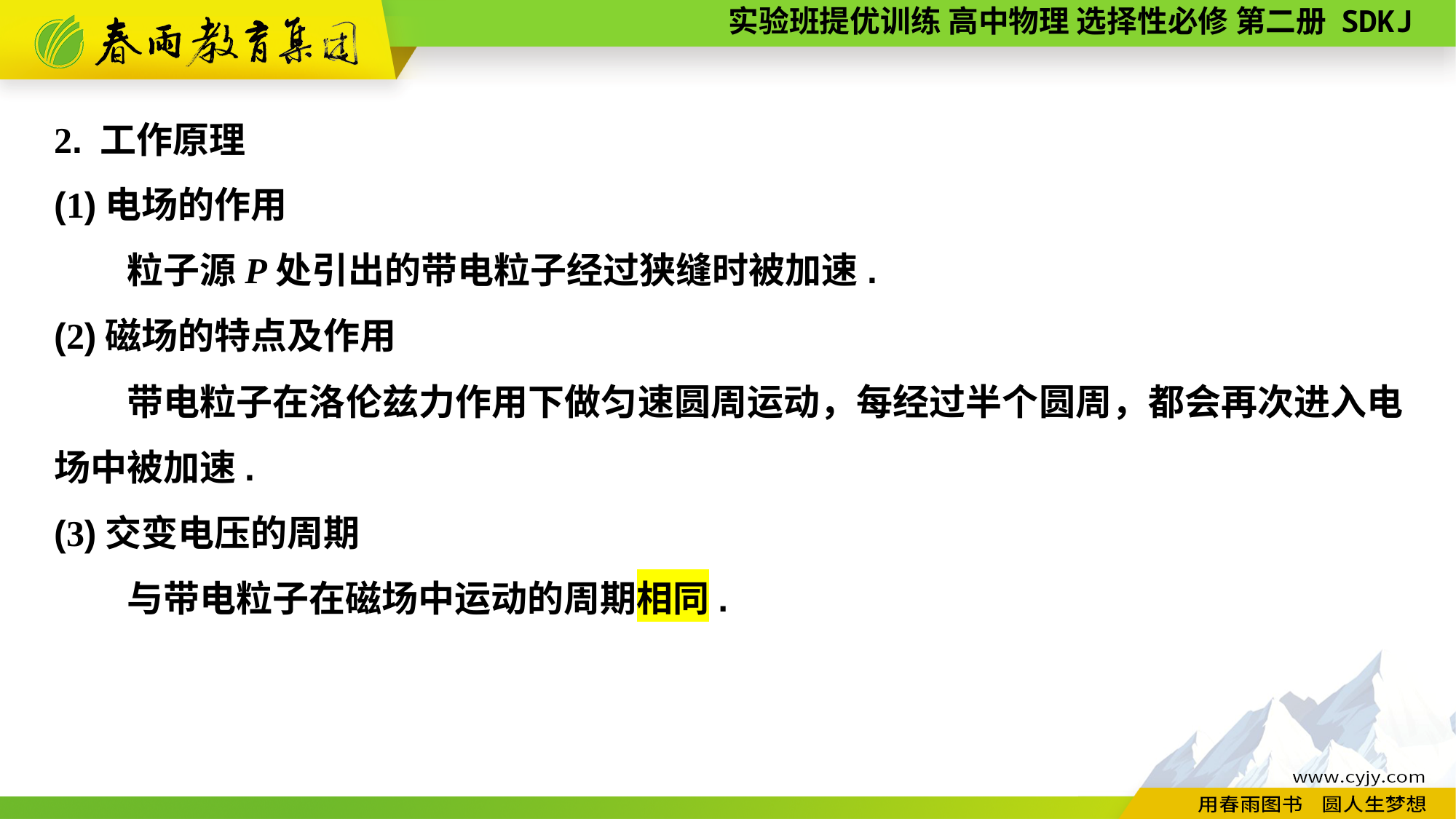

2. 工作原理
(1)电场的作用
粒子源P处引出的带电粒子经过狭缝时被加速.
(2)磁场的特点及作用
带电粒子在洛伦兹力作用下做匀速圆周运动，每经过半个圆周，都会再次进入电场中被加速.
(3)交变电压的周期
与带电粒子在磁场中运动的周期相同.